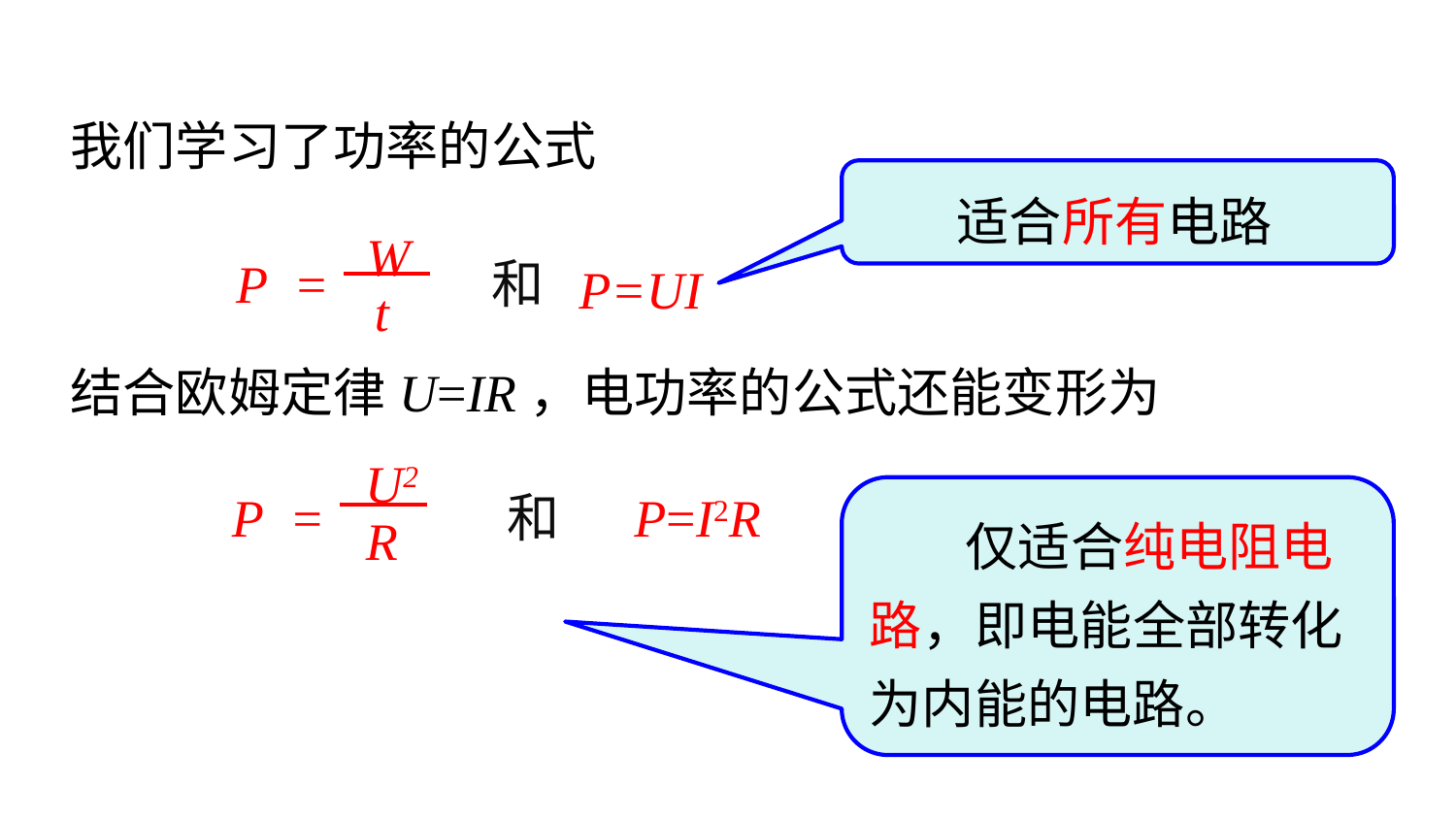

我们学习了功率的公式
       适合所有电路
W
P  =
t
P=UI
和
结合欧姆定律U=IR，电功率的公式还能变形为
U2
P  =
R
和
P=I2R
       仅适合纯电阻电路，即电能全部转化为内能的电路。